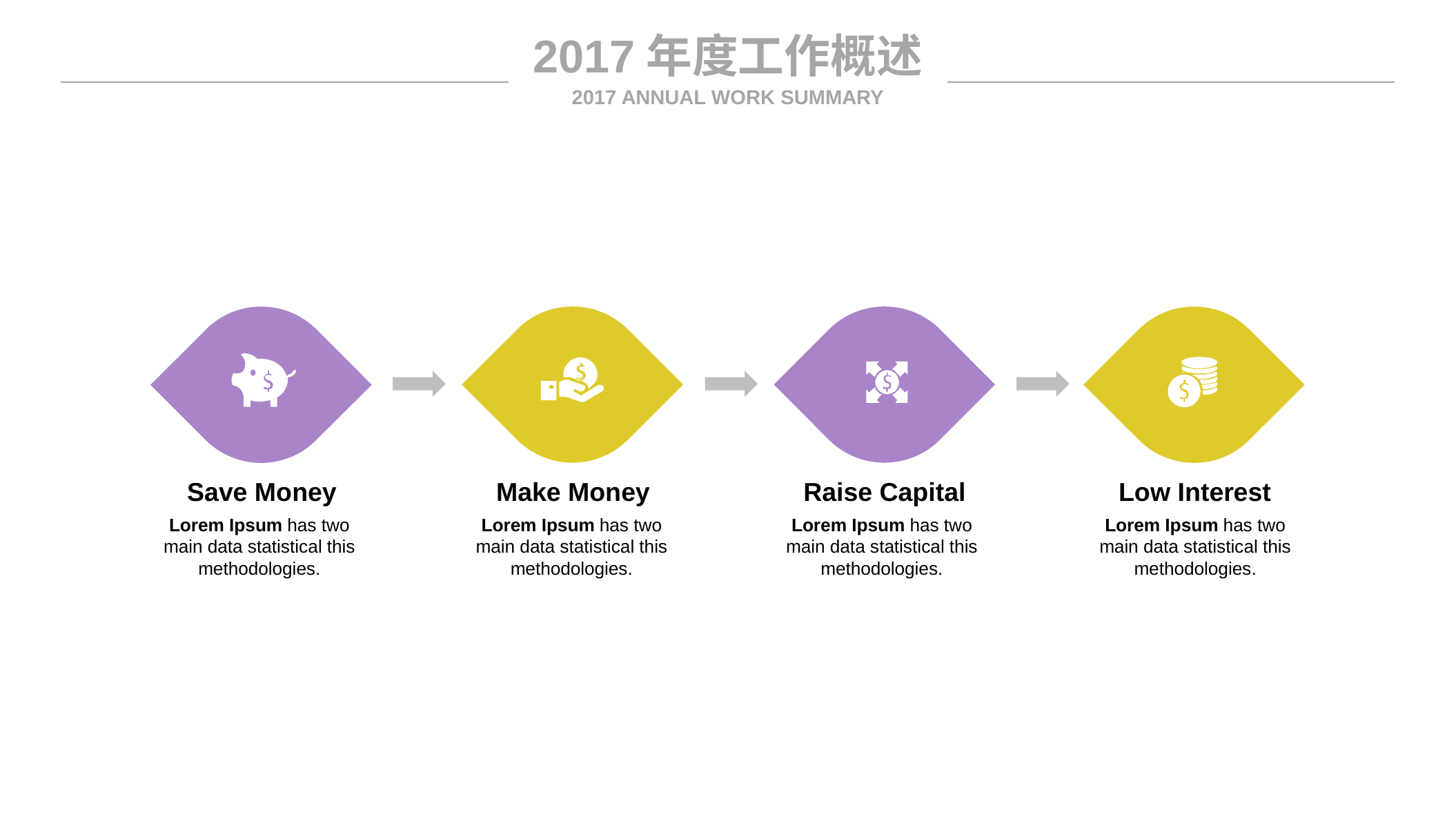

2017年度工作概述
2017 ANNUAL WORK SUMMARY

Save Money
Lorem Ipsum has two main data statistical this methodologies.

Make Money
Lorem Ipsum has two main data statistical this methodologies.

Raise Capital
Lorem Ipsum has two main data statistical this methodologies.

Low Interest
Lorem Ipsum has two main data statistical this methodologies.